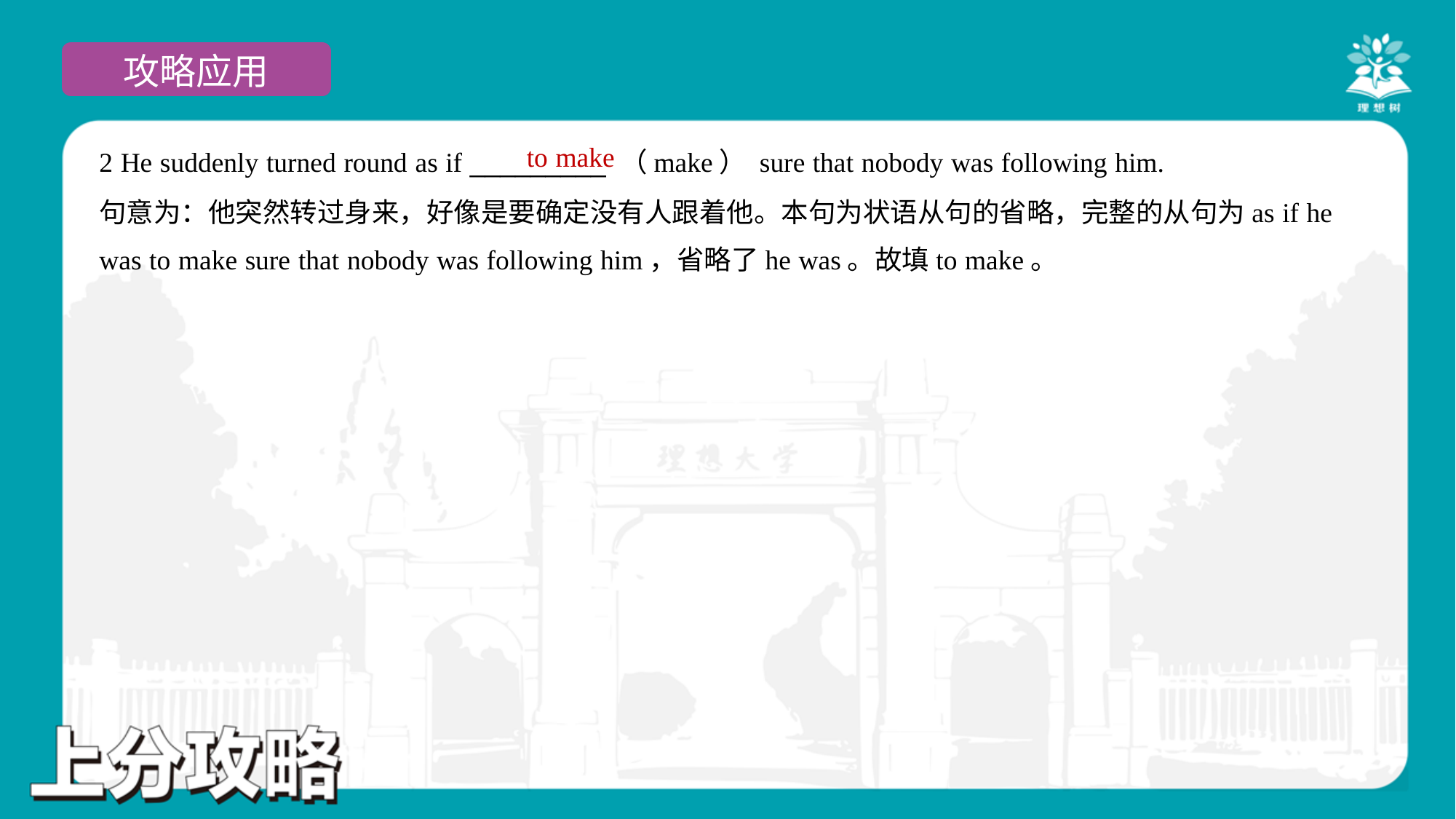

to make
2 He suddenly turned round as if _________ （make） sure that nobody was following him.
句意为：他突然转过身来，好像是要确定没有人跟着他。本句为状语从句的省略，完整的从句为as if he
was to make sure that nobody was following him，省略了he was。故填to make。